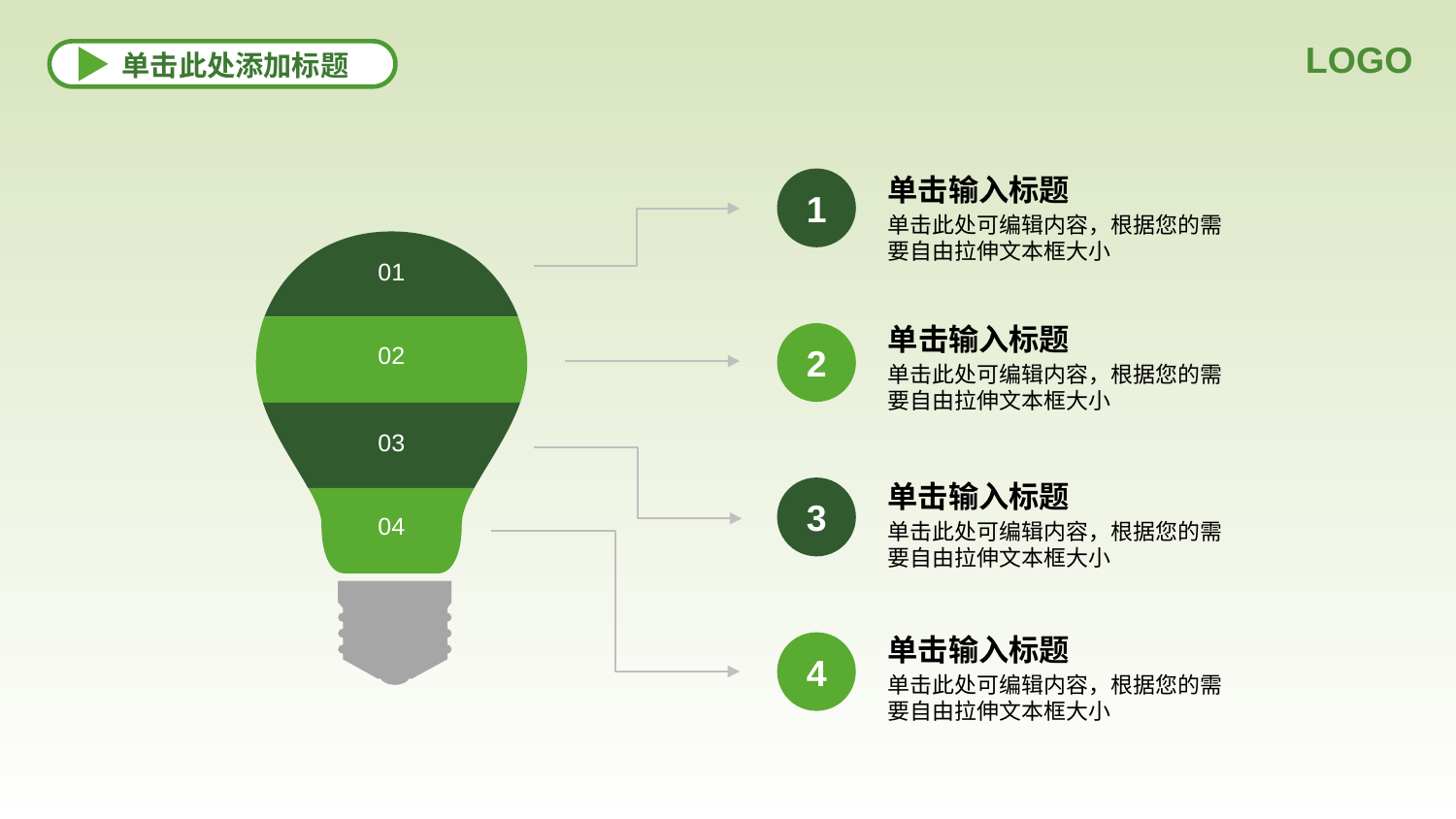

LOGO
单击此处添加标题

X

单击输入标题
1
单击此处可编辑内容，根据您的需要自由拉伸文本框大小

01

02

03

04

单击输入标题
2
单击此处可编辑内容，根据您的需要自由拉伸文本框大小
单击输入标题
3
单击此处可编辑内容，根据您的需要自由拉伸文本框大小
单击输入标题
4
单击此处可编辑内容，根据您的需要自由拉伸文本框大小